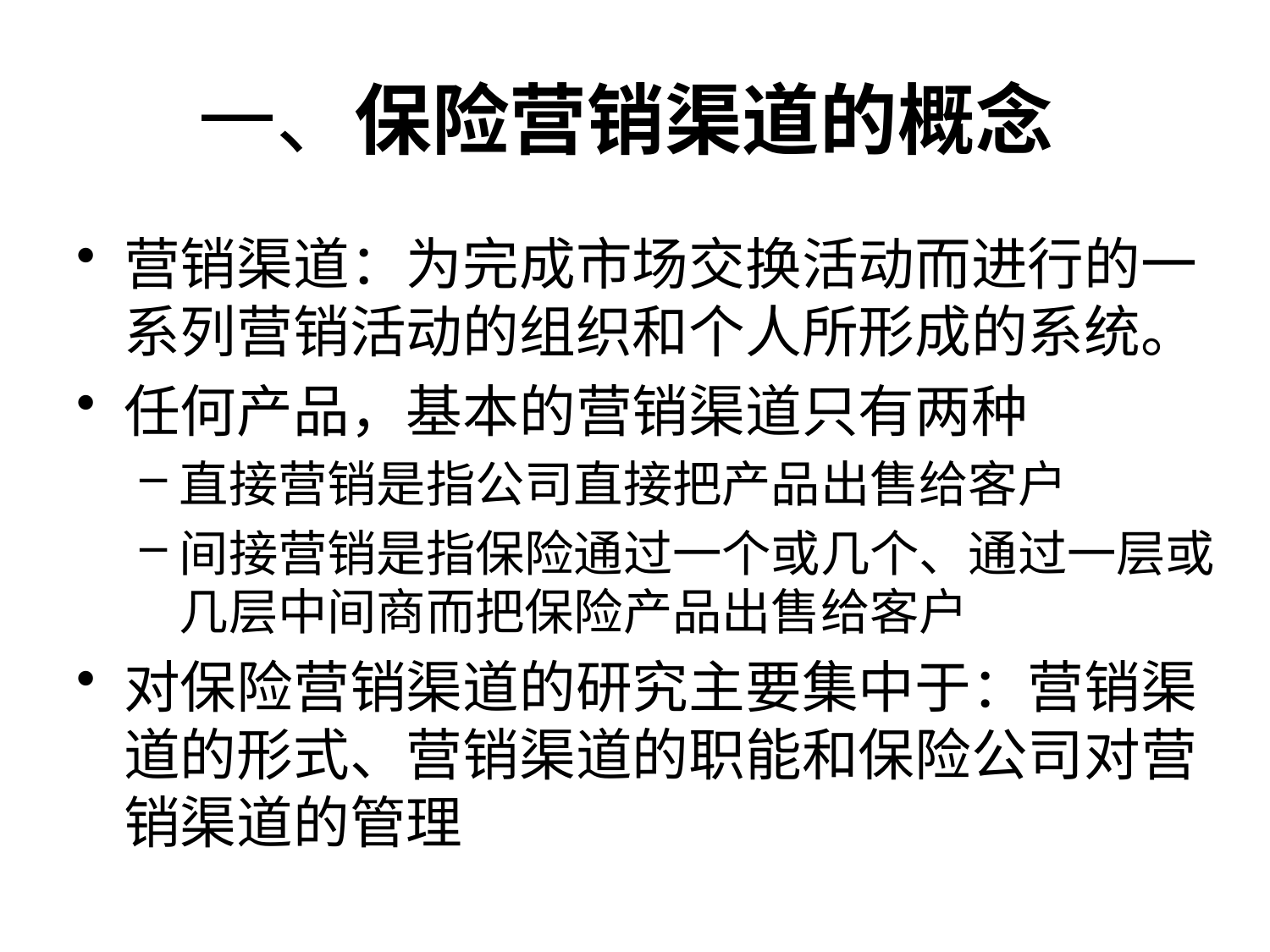

# 一、保险营销渠道的概念
营销渠道：为完成市场交换活动而进行的一系列营销活动的组织和个人所形成的系统。
任何产品，基本的营销渠道只有两种
直接营销是指公司直接把产品出售给客户
间接营销是指保险通过一个或几个、通过一层或几层中间商而把保险产品出售给客户
对保险营销渠道的研究主要集中于：营销渠道的形式、营销渠道的职能和保险公司对营销渠道的管理